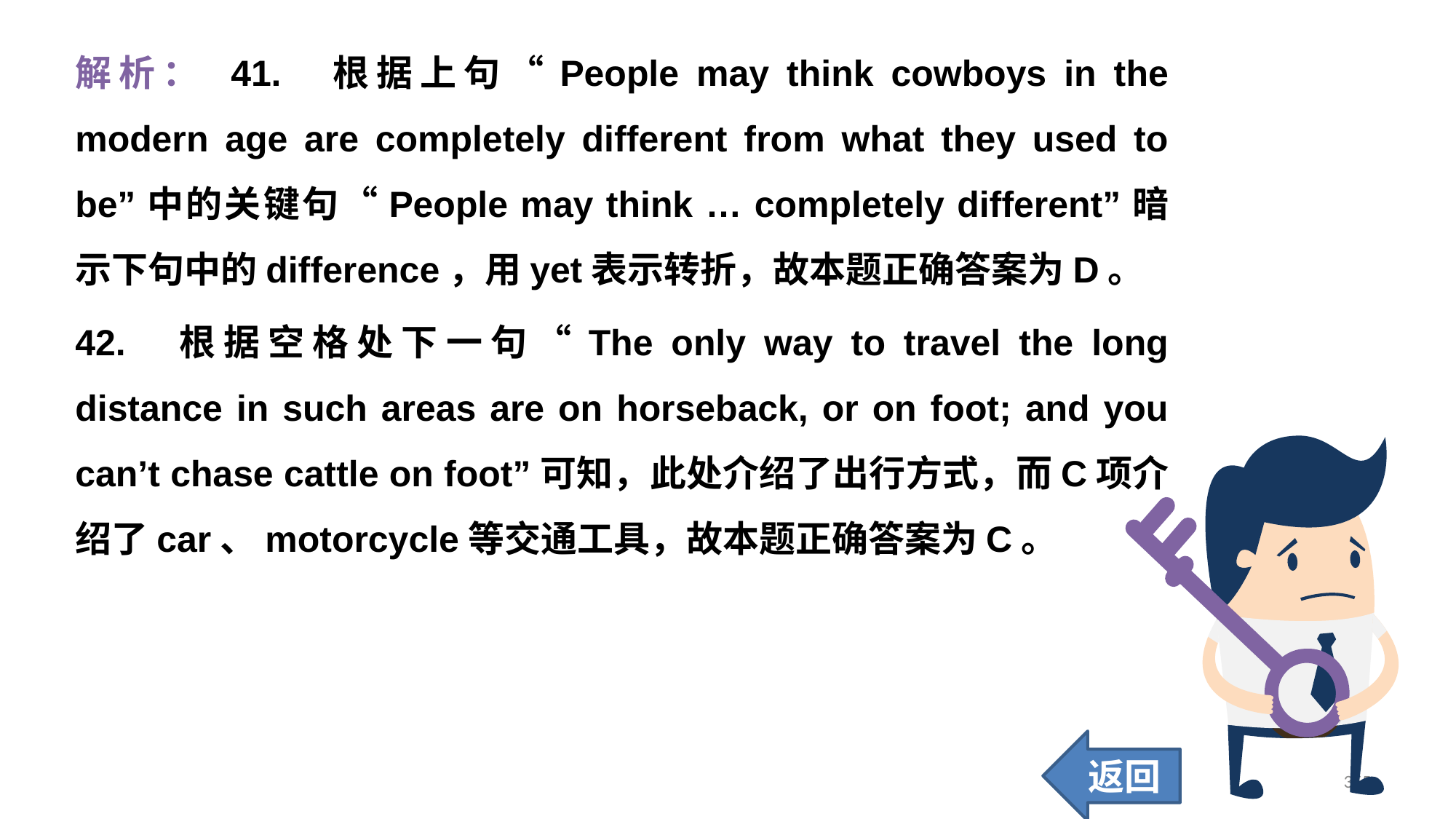

解析： 41.  根据上句“People may think cowboys in the modern age are completely different from what they used to be”中的关键句“People may think … completely different”暗示下句中的difference，用yet表示转折，故本题正确答案为D。
42.  根据空格处下一句“The only way to travel the long distance in such areas are on horseback, or on foot; and you can’t chase cattle on foot”可知，此处介绍了出行方式，而C项介绍了car、motorcycle等交通工具，故本题正确答案为C。

返回
355